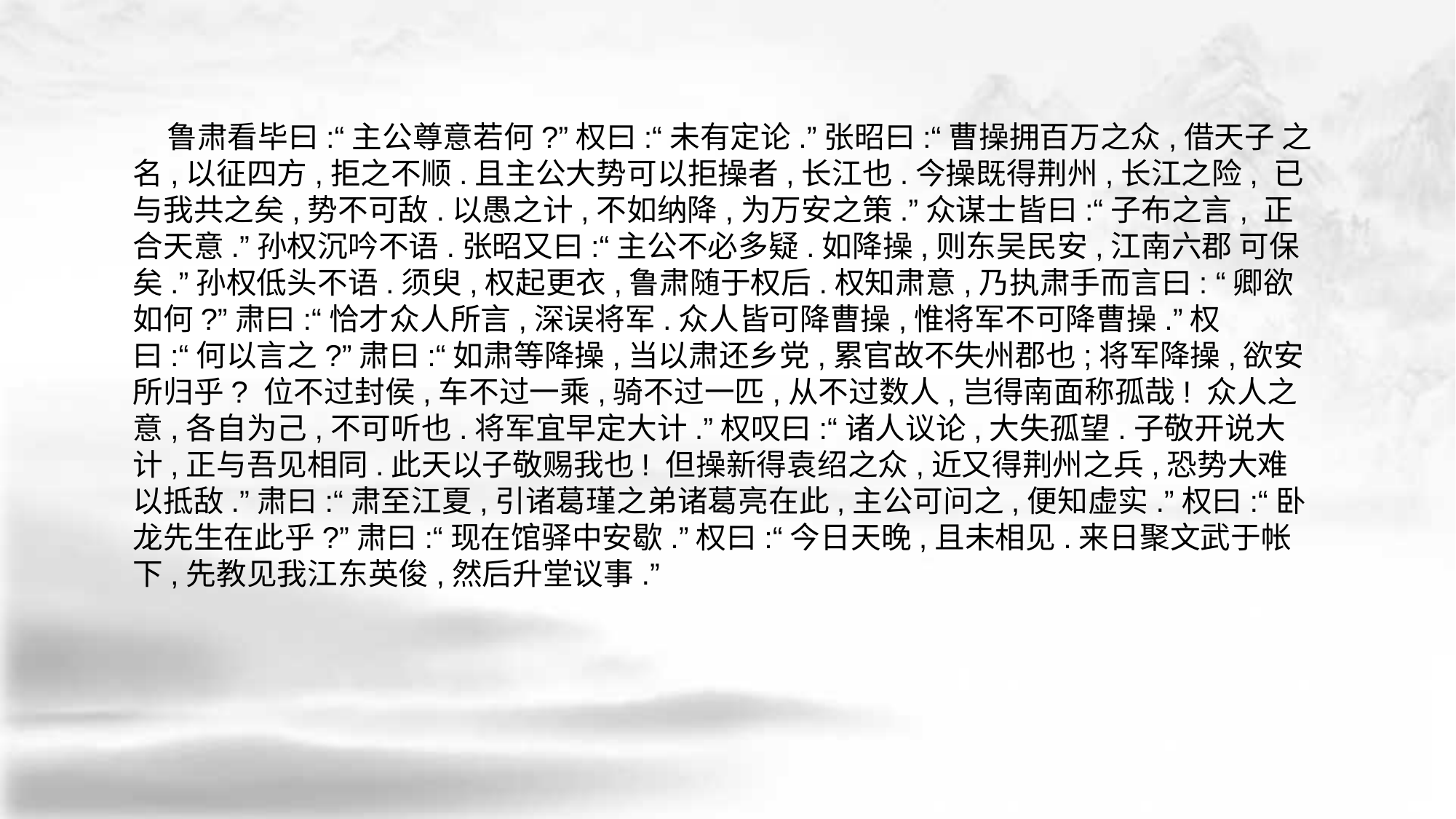

鲁肃看毕曰:“主公尊意若何?”权曰:“未有定论.”张昭曰:“曹操拥百万之众,借天子 之名,以征四方,拒之不顺.且主公大势可以拒操者,长江也.今操既得荆州,长江之险, 已与我共之矣,势不可敌.以愚之计,不如纳降,为万安之策.”众谋士皆曰:“子布之言, 正合天意.”孙权沉吟不语.张昭又曰:“主公不必多疑.如降操,则东吴民安,江南六郡 可保矣.”孙权低头不语.须臾,权起更衣,鲁肃随于权后.权知肃意,乃执肃手而言曰: “卿欲如何?”肃曰:“恰才众人所言,深误将军.众人皆可降曹操,惟将军不可降曹操.”权 曰:“何以言之?”肃曰:“如肃等降操,当以肃还乡党,累官故不失州郡也;将军降操,欲安 所归乎? 位不过封侯,车不过一乘,骑不过一匹,从不过数人,岂得南面称孤哉! 众人之 意,各自为己,不可听也.将军宜早定大计.”权叹曰:“诸人议论,大失孤望.子敬开说大 计,正与吾见相同.此天以子敬赐我也! 但操新得袁绍之众,近又得荆州之兵,恐势大难 以抵敌.”肃曰:“肃至江夏,引诸葛瑾之弟诸葛亮在此,主公可问之,便知虚实.”权曰:“卧 龙先生在此乎?”肃曰:“现在馆驿中安歇.”权曰:“今日天晚,且未相见.来日聚文武于帐 下,先教见我江东英俊,然后升堂议事.”